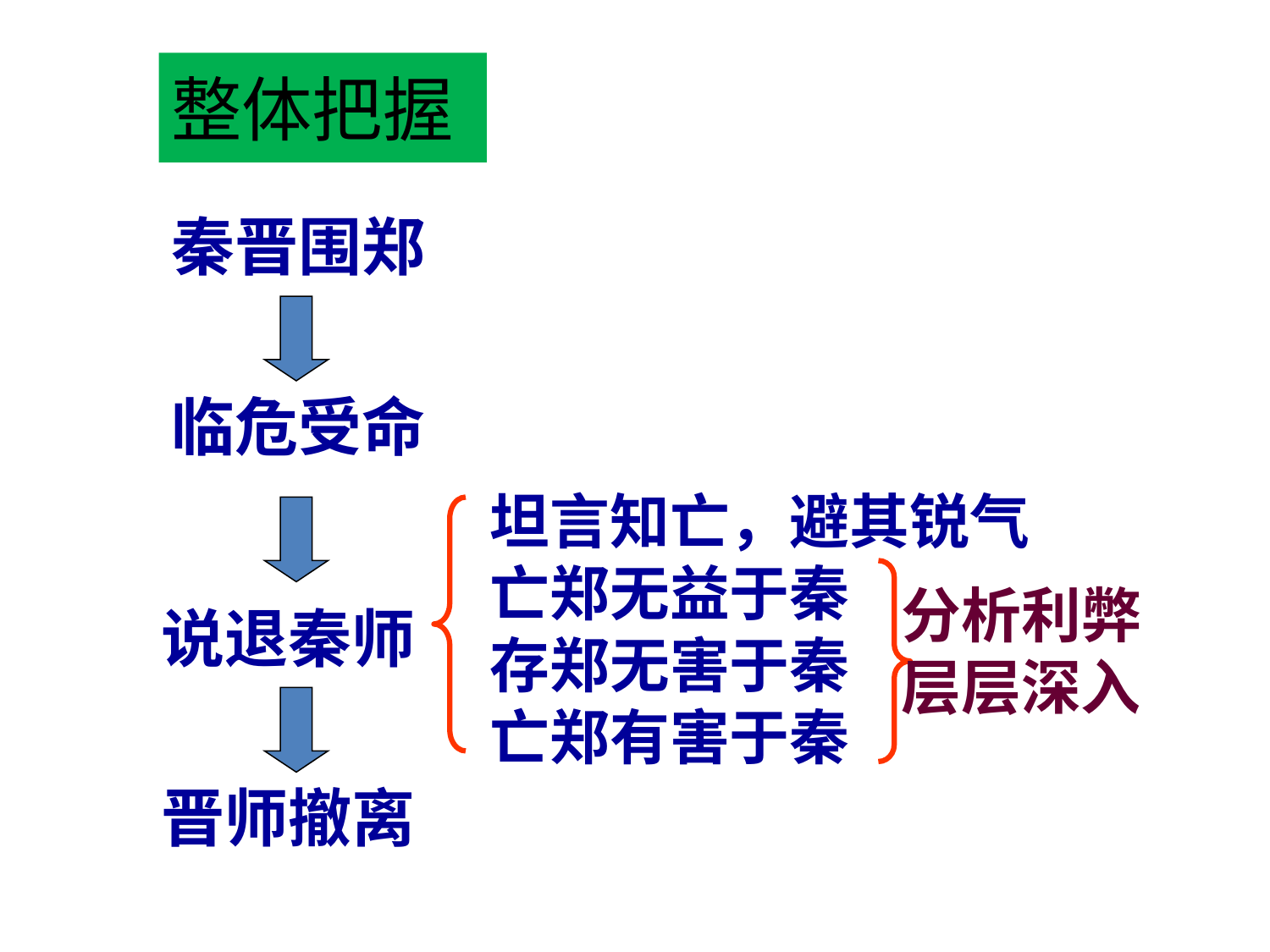

整体把握
秦晋围郑

临危受命
坦言知亡，避其锐气
亡郑无益于秦
存郑无害于秦
亡郑有害于秦

分析利弊
层层深入
说退秦师

晋师撤离